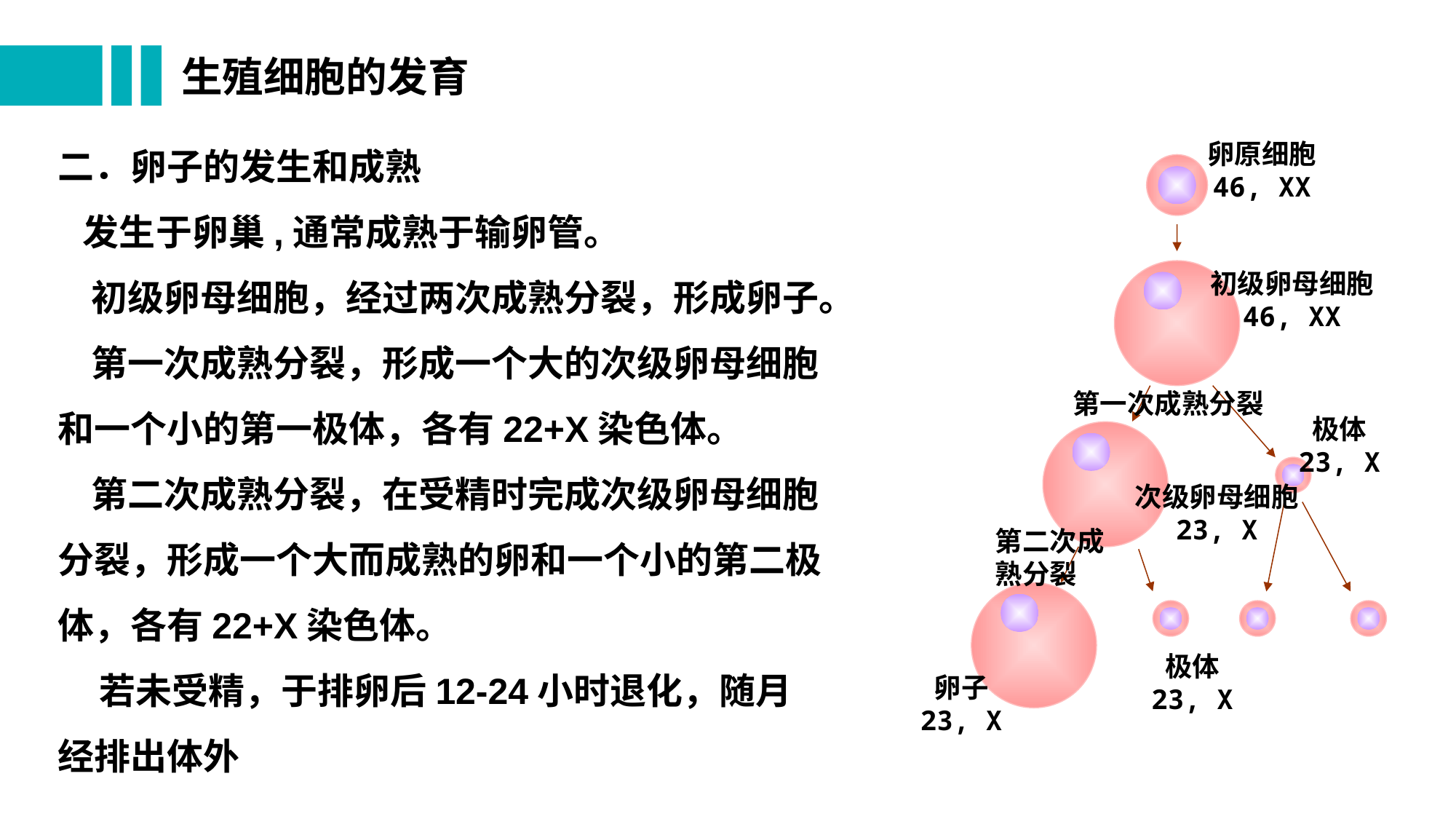

# 生殖细胞的发育
二．卵子的发生和成熟
  发生于卵巢,通常成熟于输卵管。
   初级卵母细胞，经过两次成熟分裂，形成卵子。
   第一次成熟分裂，形成一个大的次级卵母细胞和一个小的第一极体，各有22+X染色体。
   第二次成熟分裂，在受精时完成次级卵母细胞分裂，形成一个大而成熟的卵和一个小的第二极体，各有22+X染色体。
    若未受精，于排卵后12-24小时退化，随月经排出体外
卵原细胞
46, XX

初级卵母细胞
46, XX
第一次成熟分裂

极体
23, X

次级卵母细胞
23, X

第二次成熟分裂

极体
23, X
卵子
23, X